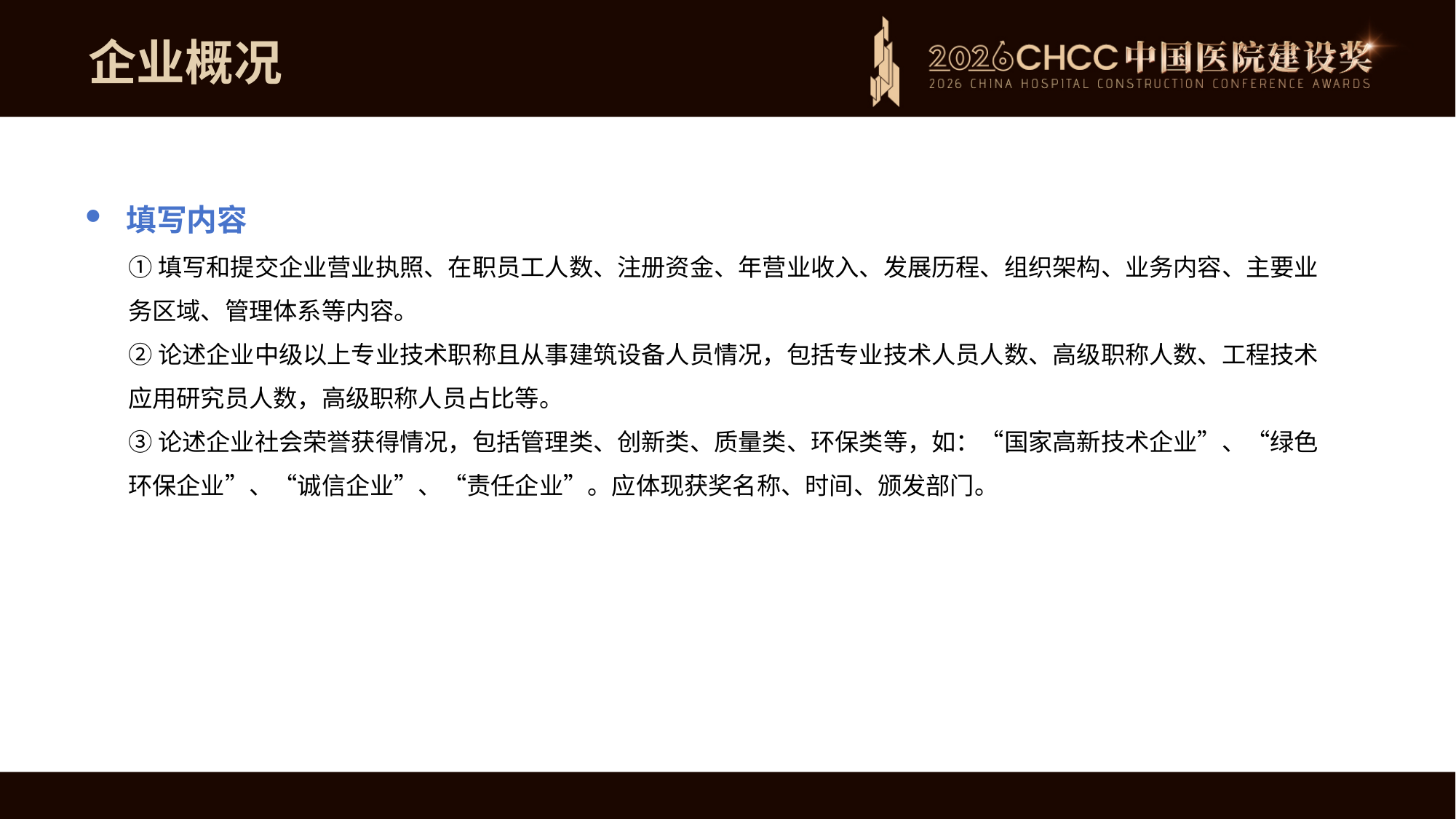

企业概况
填写内容
①填写和提交企业营业执照、在职员工人数、注册资金、年营业收入、发展历程、组织架构、业务内容、主要业务区域、管理体系等内容。
②论述企业中级以上专业技术职称且从事建筑设备人员情况，包括专业技术人员人数、高级职称人数、工程技术应用研究员人数，高级职称人员占比等。
③论述企业社会荣誉获得情况，包括管理类、创新类、质量类、环保类等，如：“国家高新技术企业”、“绿色环保企业”、“诚信企业”、“责任企业”。应体现获奖名称、时间、颁发部门。